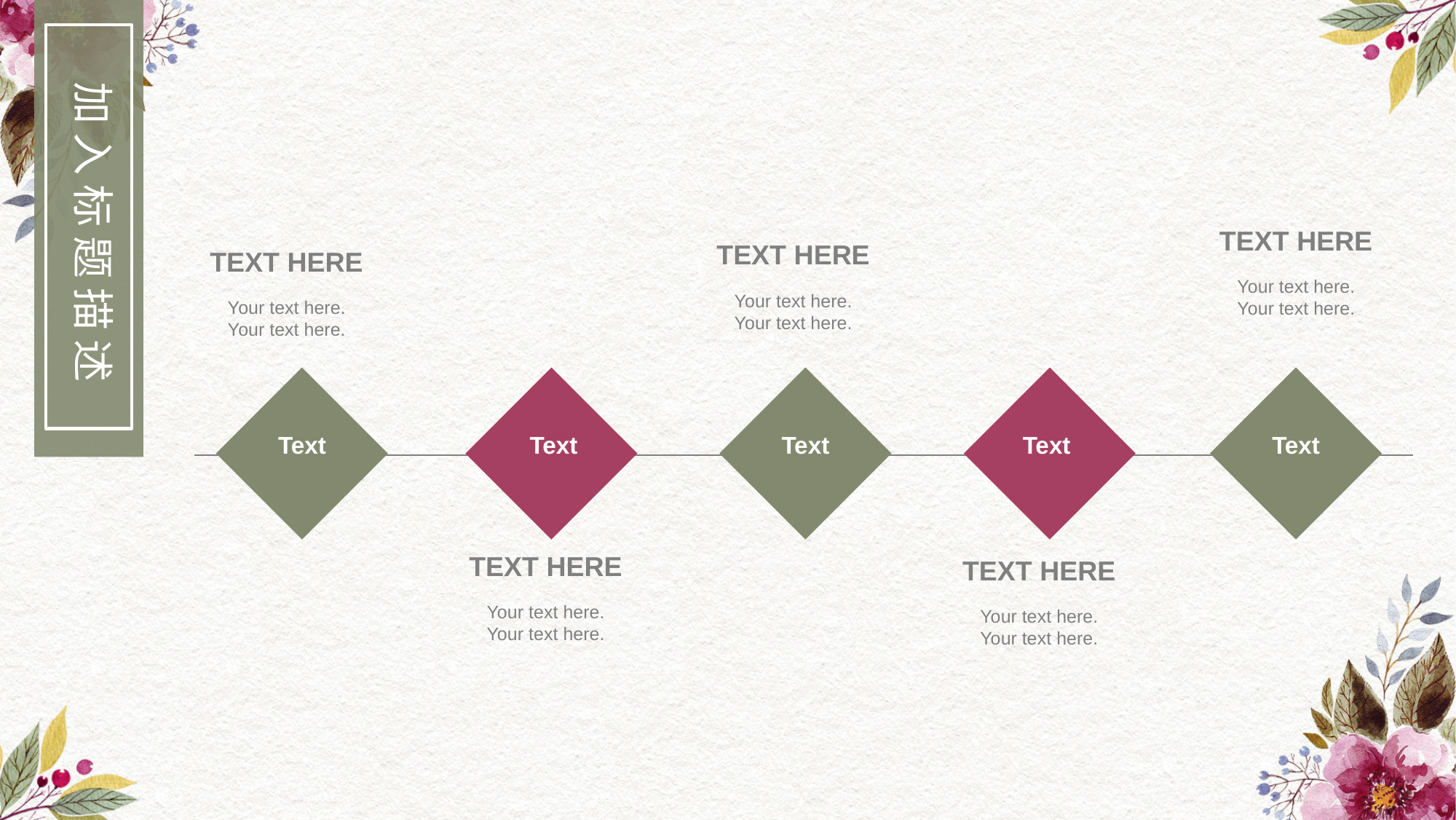

加入标题描述
TEXT HERE
Your text here.
Your text here.
TEXT HERE
Your text here.
Your text here.
TEXT HERE
Your text here.
Your text here.

Text
Text
Text
Text
Text
TEXT HERE
Your text here.
Your text here.
TEXT HERE
Your text here.
Your text here.